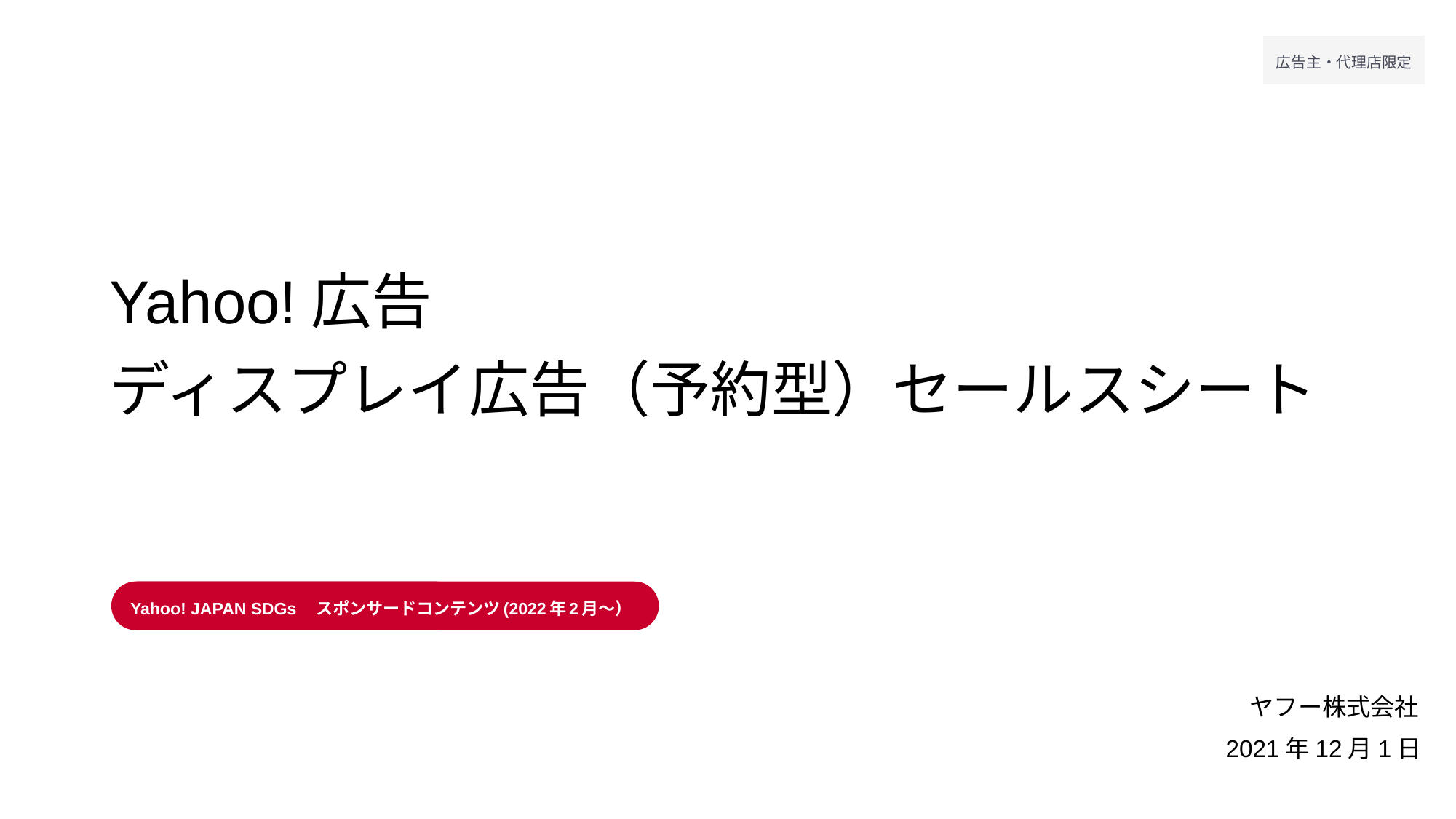

# Yahoo!広告 ディスプレイ広告（予約型）セールスシート

Yahoo! JAPAN SDGs　スポンサードコンテンツ(2022年2月～）
2021年12月1日